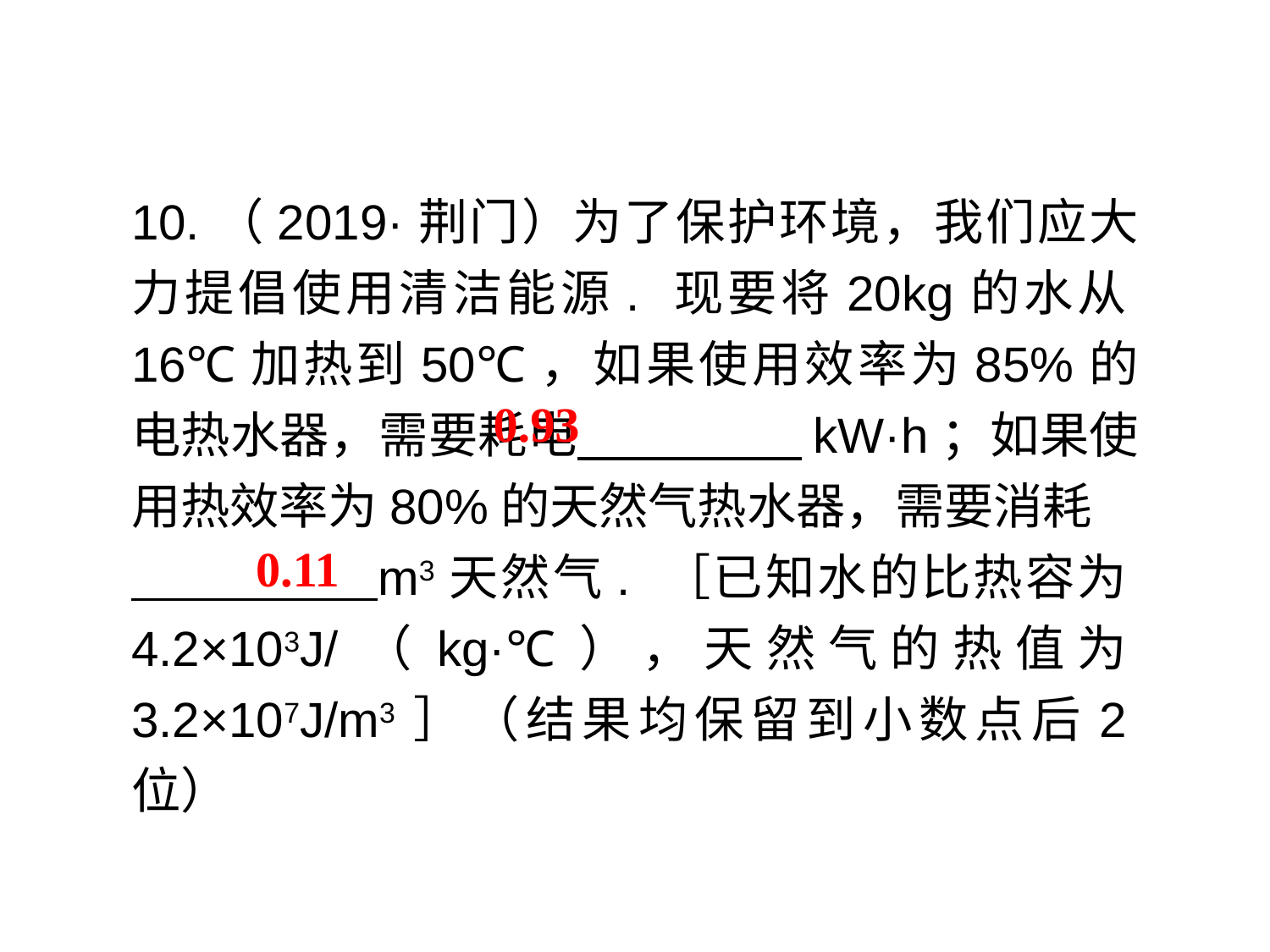

10.（2019·荆门）为了保护环境，我们应大力提倡使用清洁能源. 现要将20kg的水从16℃加热到50℃，如果使用效率为85%的电热水器，需要耗电                    kW·h；如果使用热效率为80%的天然气热水器，需要消耗
               m3天然气. ［已知水的比热容为4.2×103J/（kg·℃），天然气的热值为3.2×107J/m3］（结果均保留到小数点后2位）
0.93
0.11